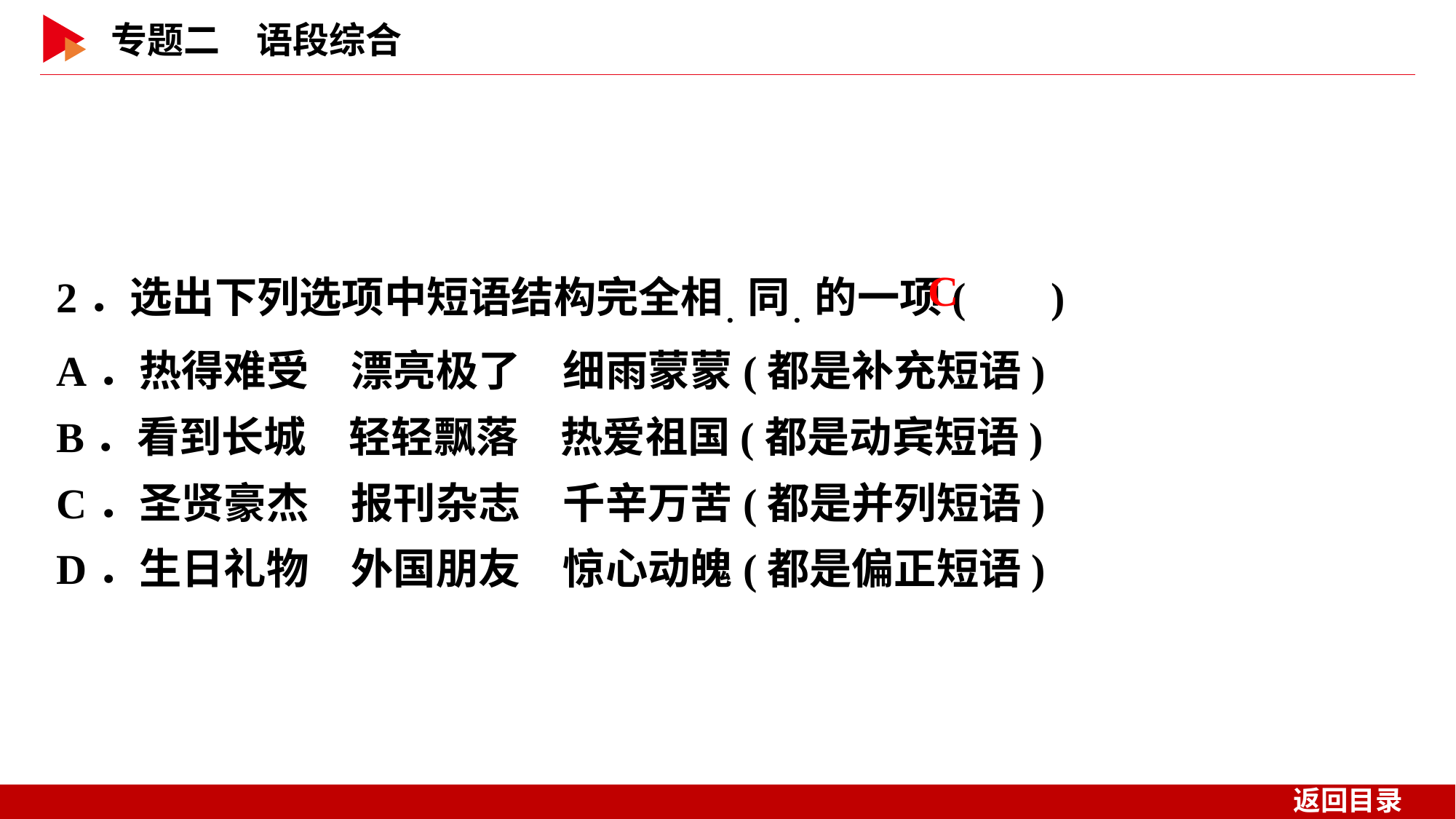

2．选出下列选项中短语结构完全相．同．的一项(        )
A．热得难受　漂亮极了　细雨蒙蒙(都是补充短语)
B．看到长城　轻轻飘落　热爱祖国(都是动宾短语)
C．圣贤豪杰　报刊杂志　千辛万苦(都是并列短语)
D．生日礼物　外国朋友　惊心动魄(都是偏正短语)
   C